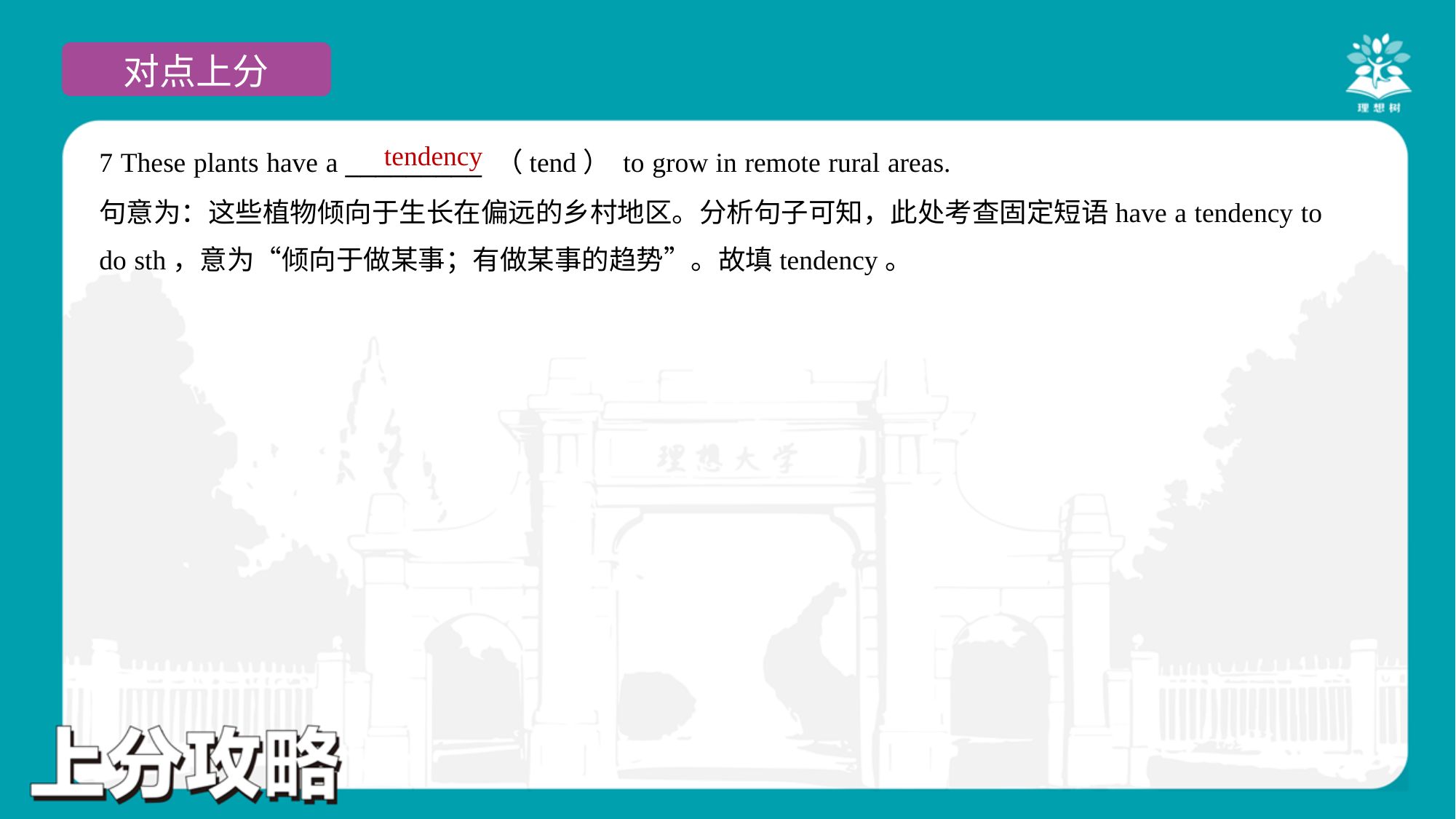

tendency
7 These plants have a _________ （tend） to grow in remote rural areas.
句意为：这些植物倾向于生长在偏远的乡村地区。分析句子可知，此处考查固定短语have a tendency to
do sth，意为“倾向于做某事；有做某事的趋势”。故填tendency。